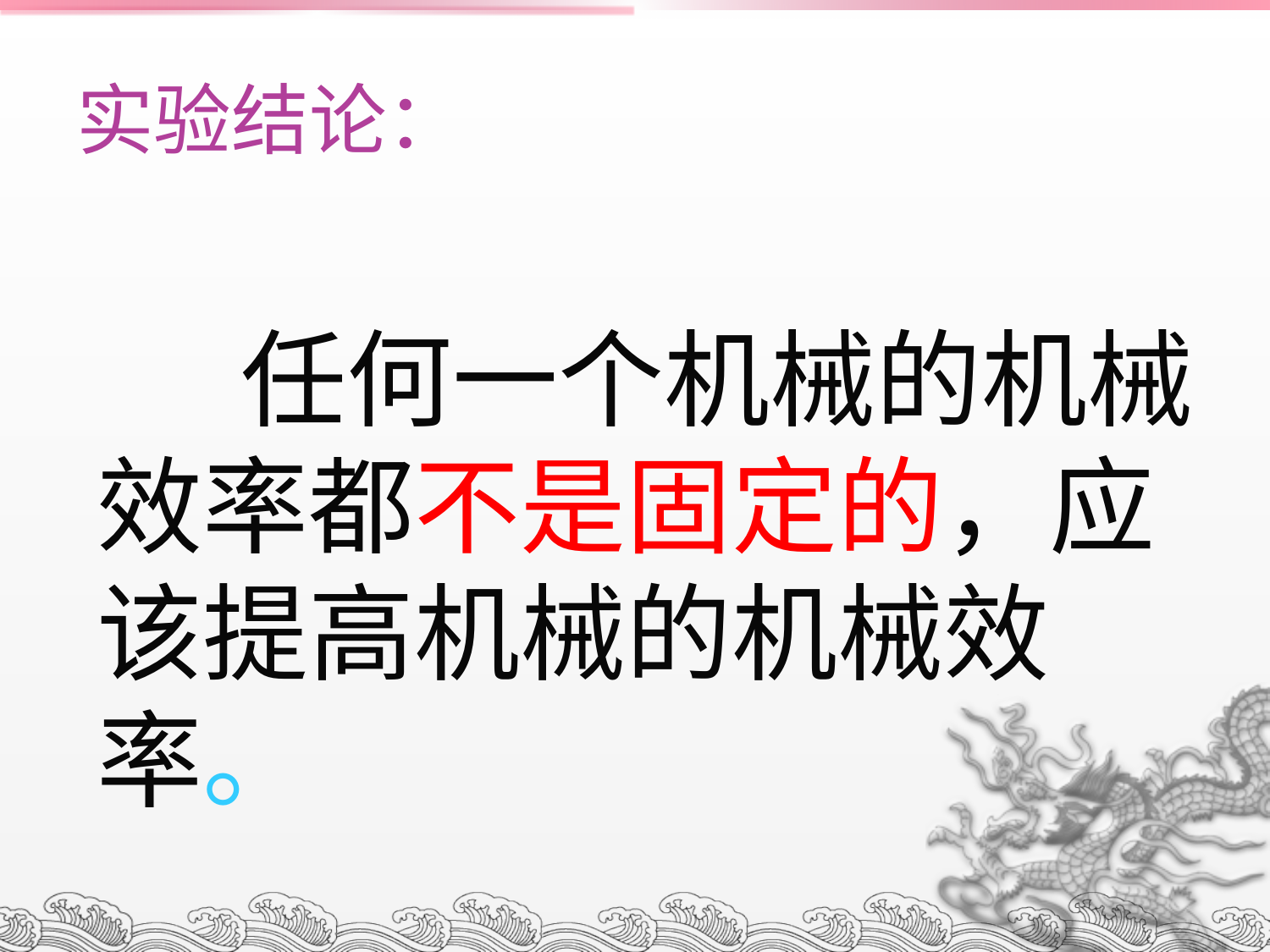

# 实验结论：
     任何一个机械的机械效率都不是固定的，应该提高机械的机械效率。